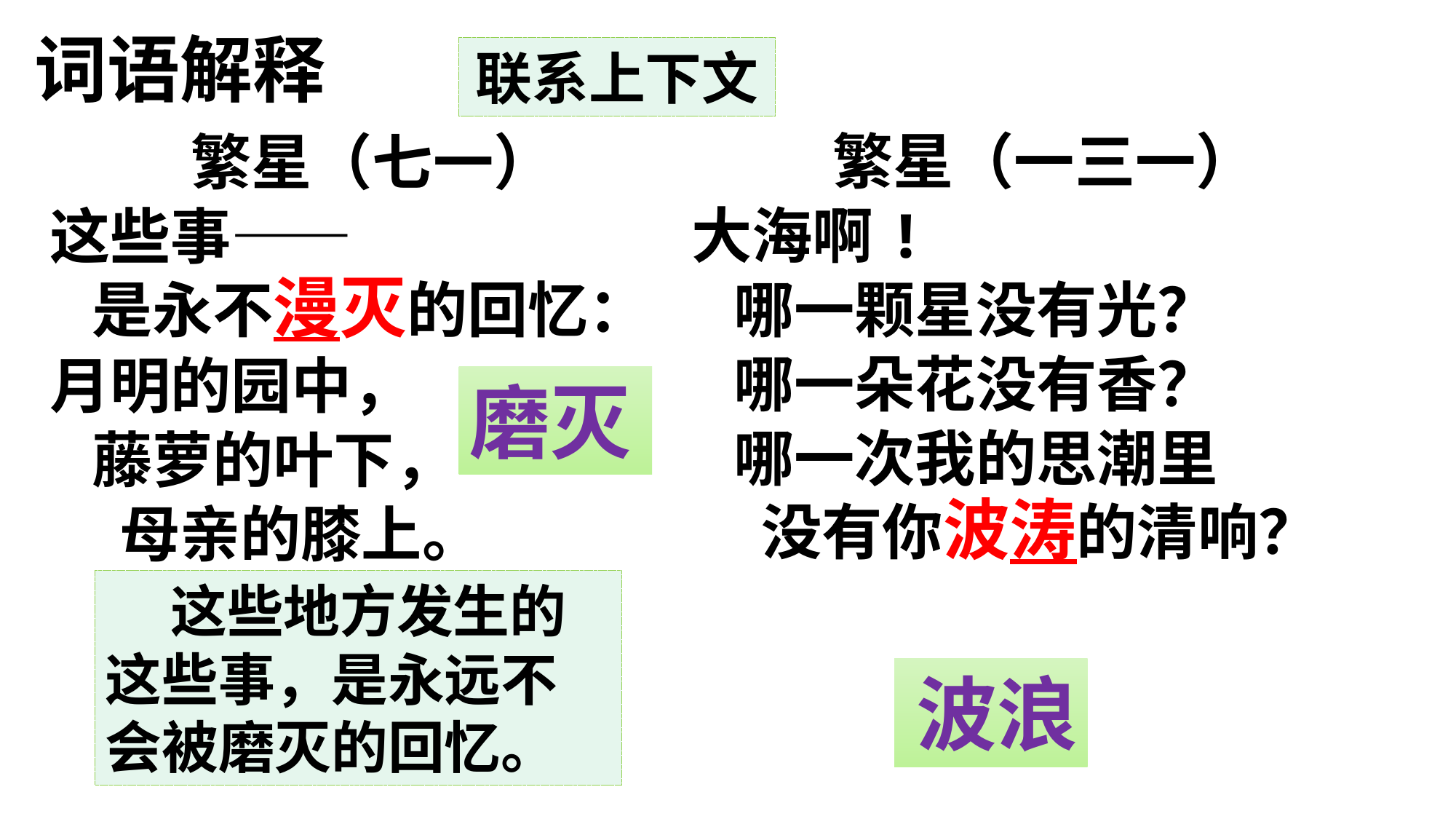

词语解释
联系上下文
繁星（一三一）
大海啊!
  哪一颗星没有光？
  哪一朵花没有香？
  哪一次我的思潮里
    没有你波涛的清响？
繁星（七一）
这些事——
  是永不漫灭的回忆：
月明的园中，
  藤萝的叶下，
    母亲的膝上。
磨灭
    这些地方发生的这些事，是永远不会被磨灭的回忆。

波浪